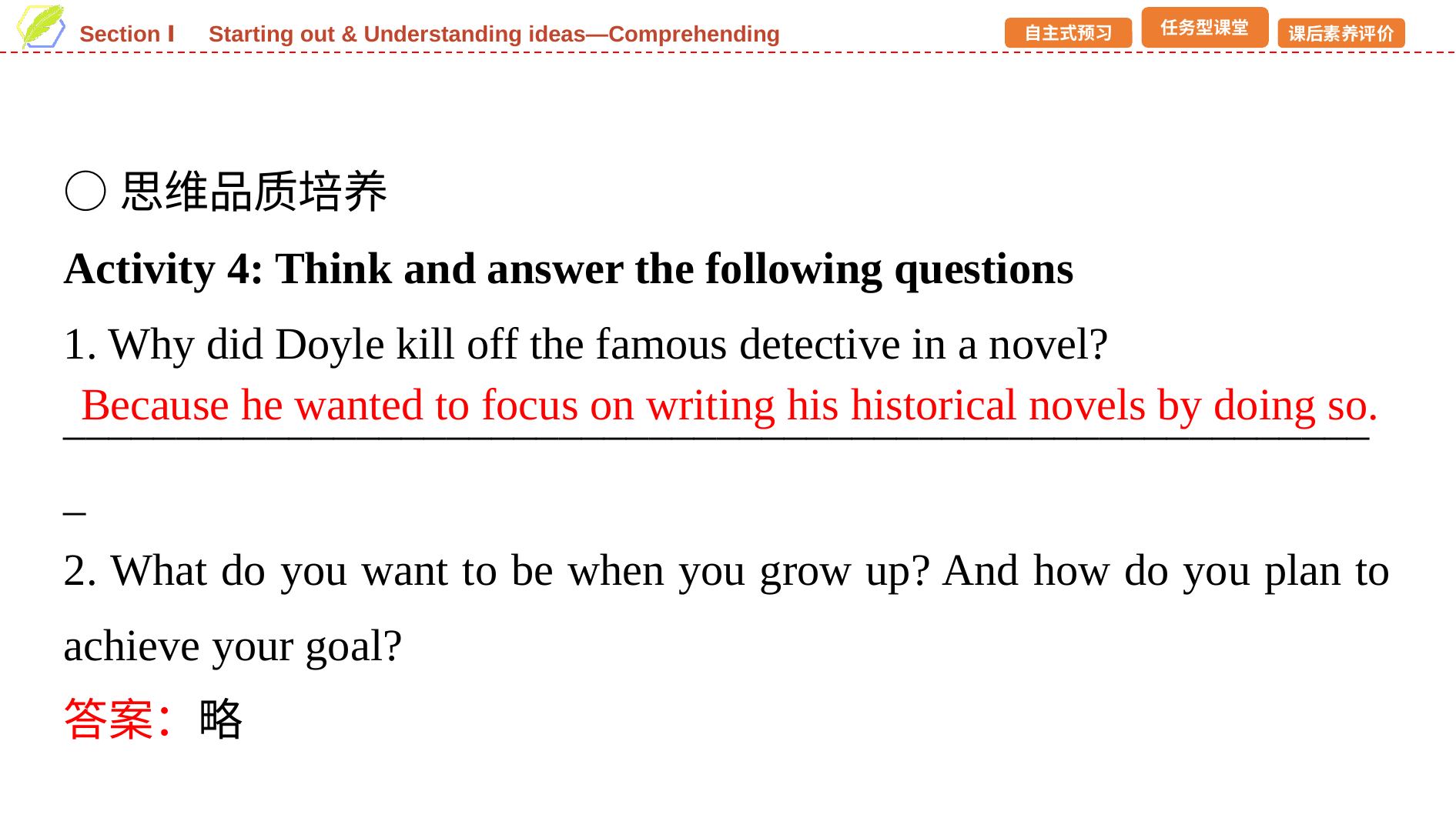

○思维品质培养
Activity 4: Think and answer the following questions
1. Why did Doyle kill off the famous detective in a novel?
___________________________________________________________
2. What do you want to be when you grow up? And how do you plan to achieve your goal?
答案：略
Because he wanted to focus on writing his historical novels by doing so.